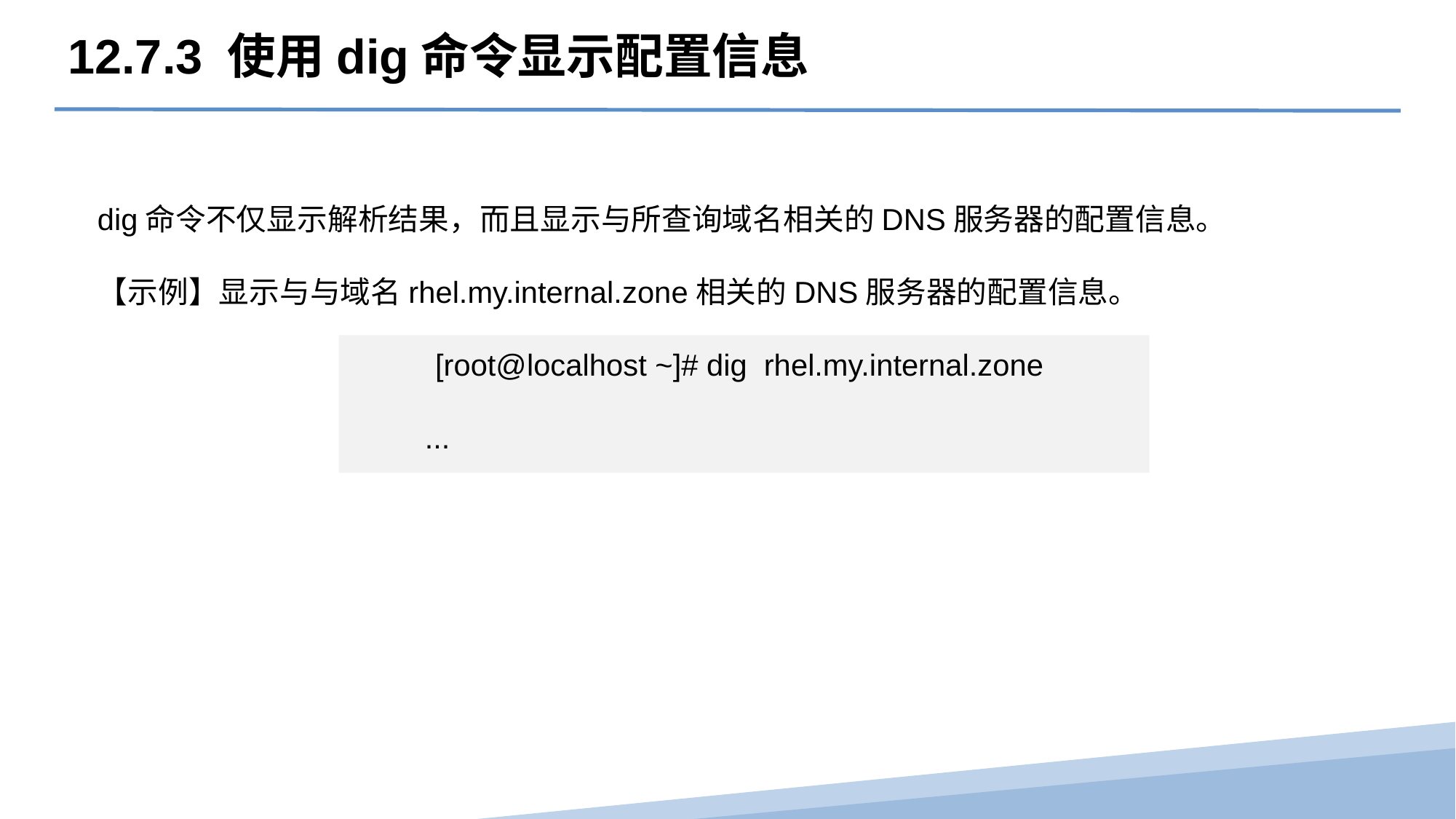

12.7.3 使用dig命令显示配置信息
dig命令不仅显示解析结果，而且显示与所查询域名相关的DNS服务器的配置信息。
【示例】显示与与域名rhel.my.internal.zone相关的DNS服务器的配置信息。
[root@localhost ~]# dig  rhel.my.internal.zone
...